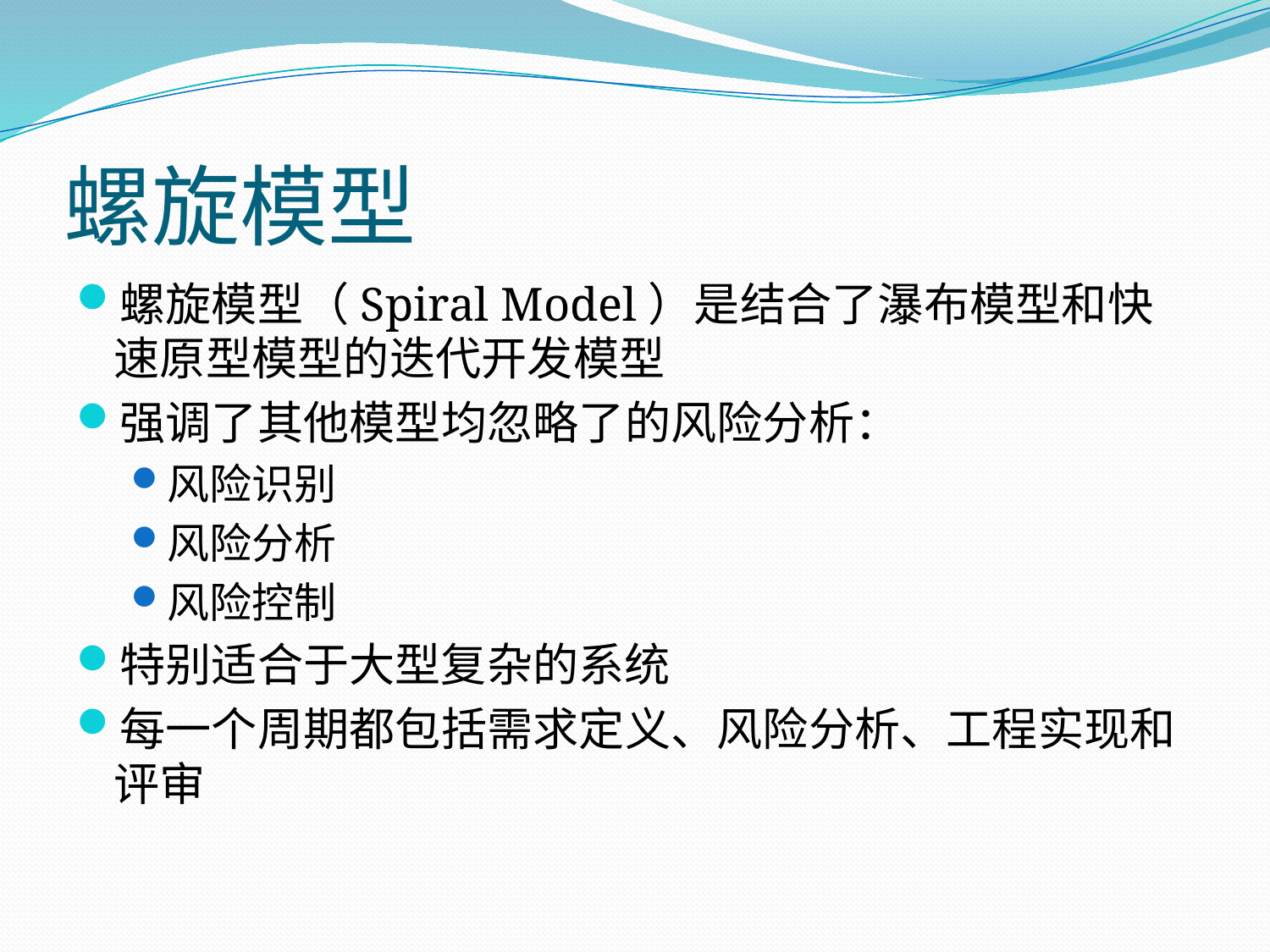

# 螺旋模型
螺旋模型（Spiral Model）是结合了瀑布模型和快速原型模型的迭代开发模型
强调了其他模型均忽略了的风险分析：
风险识别
风险分析
风险控制
特别适合于大型复杂的系统
每一个周期都包括需求定义、风险分析、工程实现和评审